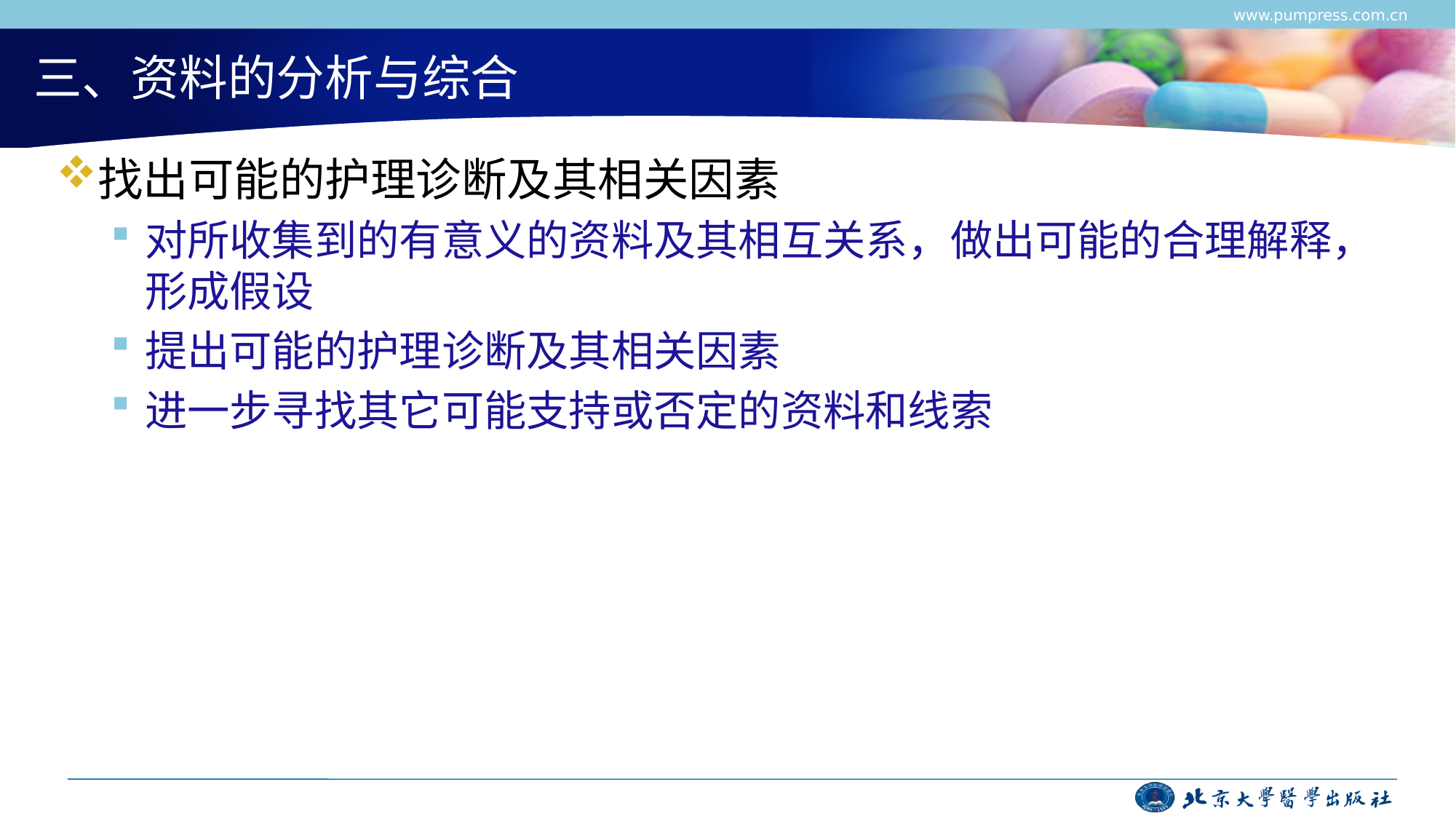

www.pumpress.com.cn
# 三、资料的分析与综合
找出可能的护理诊断及其相关因素
对所收集到的有意义的资料及其相互关系，做出可能的合理解释，形成假设
提出可能的护理诊断及其相关因素
进一步寻找其它可能支持或否定的资料和线索